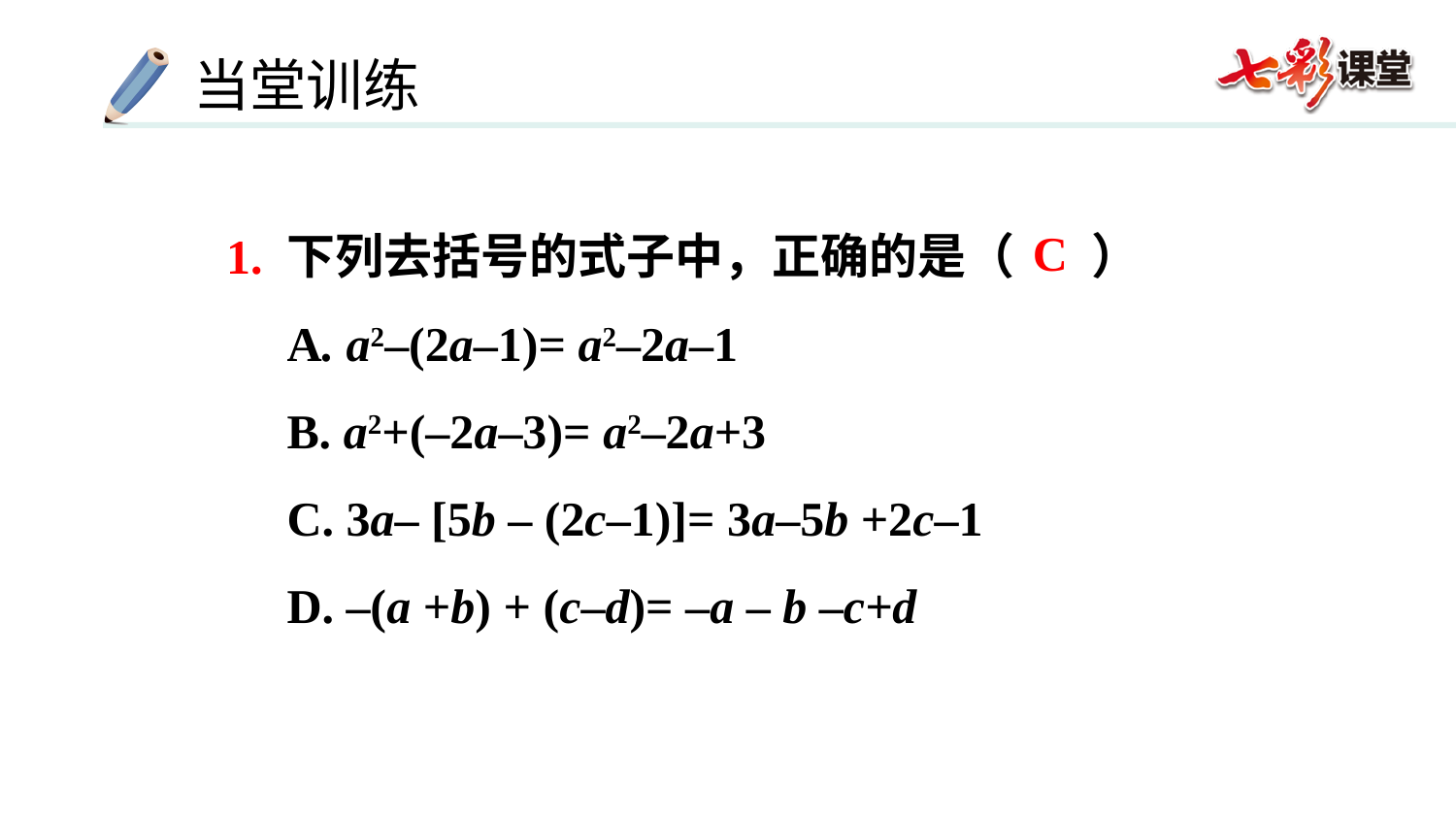

C
1. 下列去括号的式子中，正确的是（       ）
     A. a2–(2a–1)= a2–2a–1
     B. a2+(–2a–3)= a2–2a+3
     C. 3a– [5b – (2c–1)]= 3a–5b +2c–1
     D. –(a +b) + (c–d)= –a – b –c+d